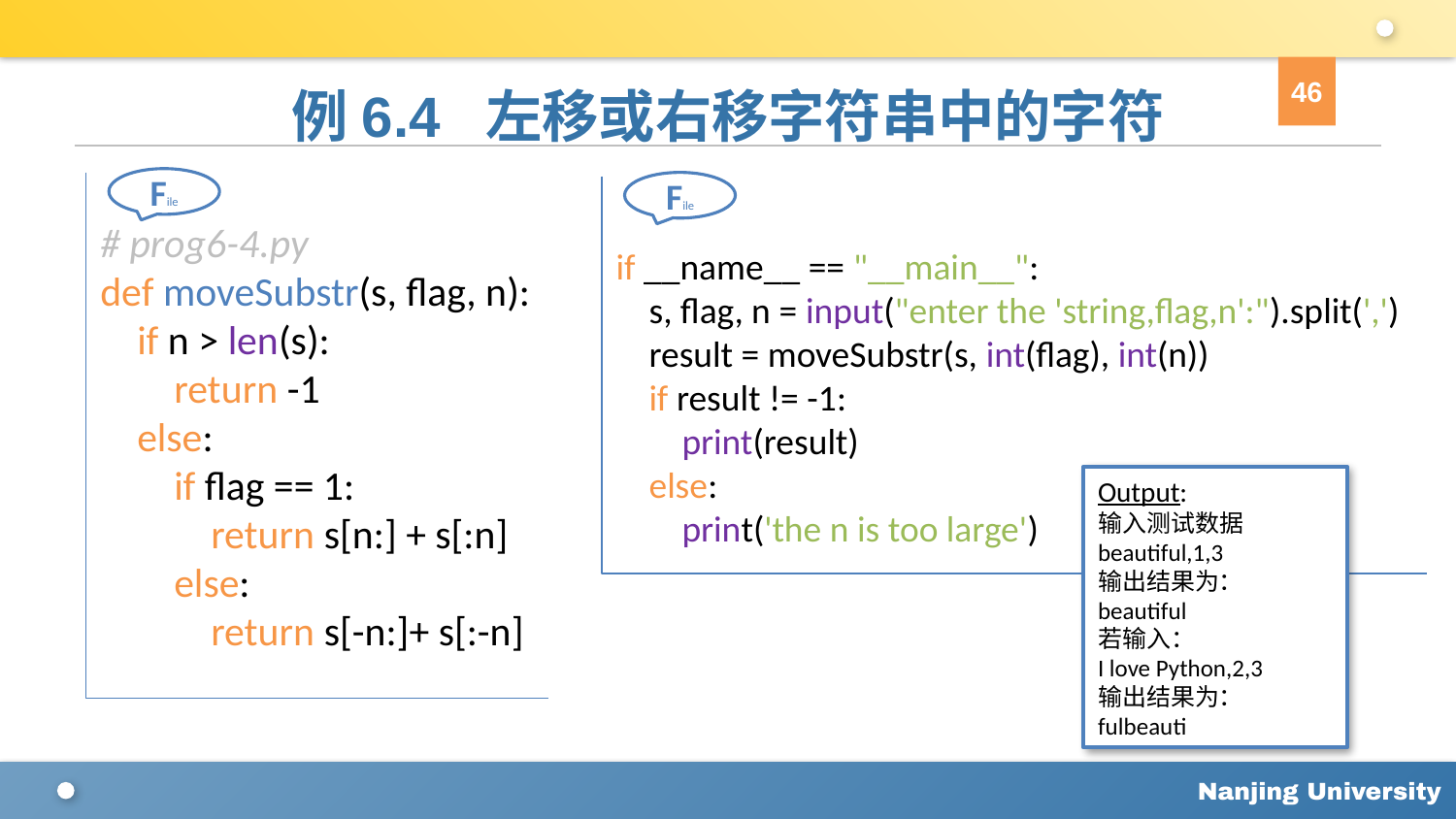

46
# 例6.4  左移或右移字符串中的字符
File

# prog6-4.py
def moveSubstr(s, flag, n):
    if n > len(s):
        return -1
    else:
        if flag == 1:
            return s[n:] + s[:n]
        else:
            return s[-n:]+ s[:-n]

File

if __name__ == "__main__":
    s, flag, n = input("enter the 'string,flag,n':").split(',')
    result = moveSubstr(s, int(flag), int(n))
    if result != -1:
        print(result)
    else:
        print('the n is too large')
Output:
输入测试数据
beautiful,1,3
输出结果为：
beautiful
若输入：
I love Python,2,3
输出结果为：
fulbeauti